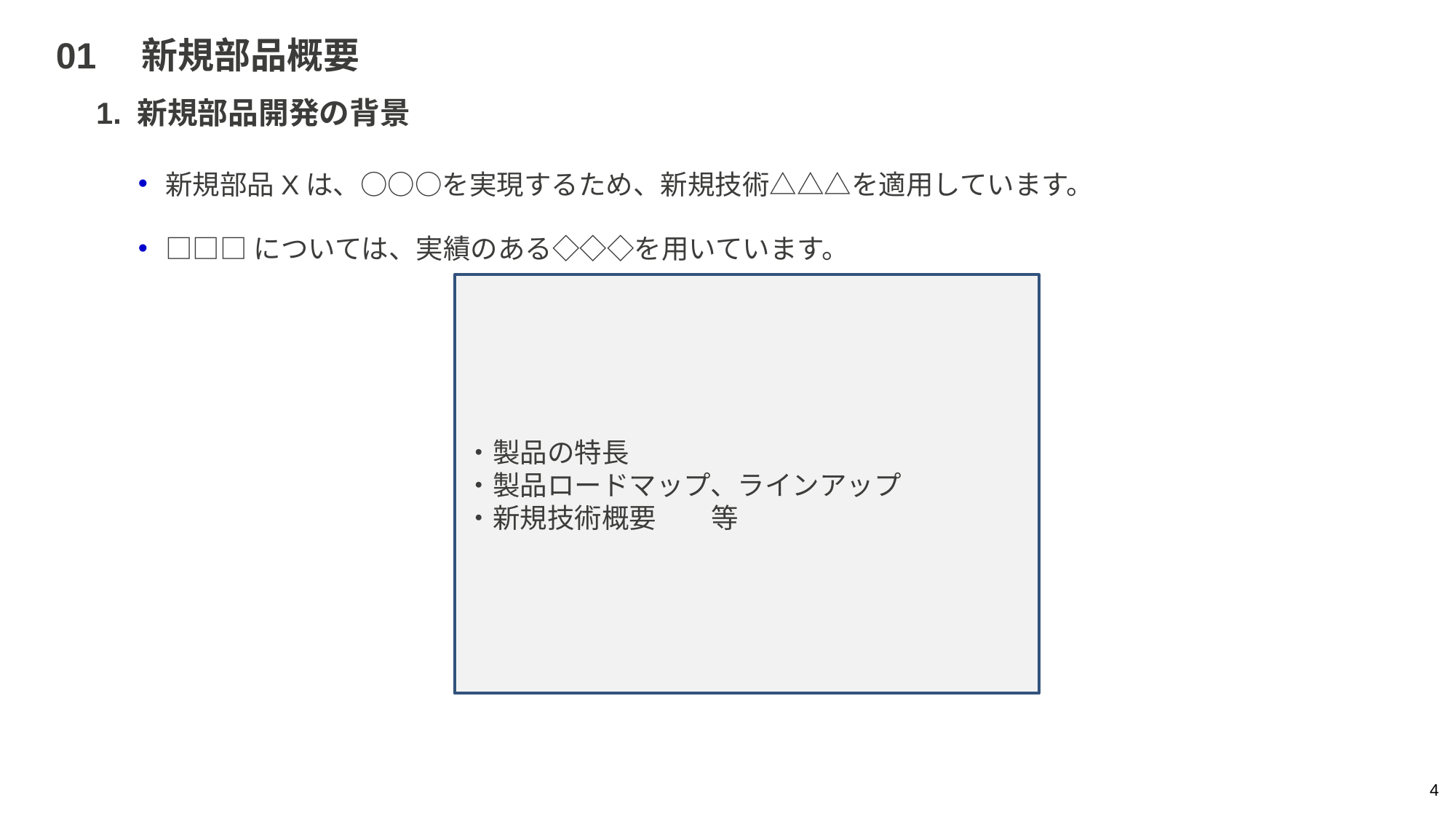

# 01　新規部品概要
1. 新規部品開発の背景
新規部品Xは、○○○を実現するため、新規技術△△△を適用しています。
□□□については、実績のある◇◇◇を用いています。
・製品の特長
・製品ロードマップ、ラインアップ
・新規技術概要　　等